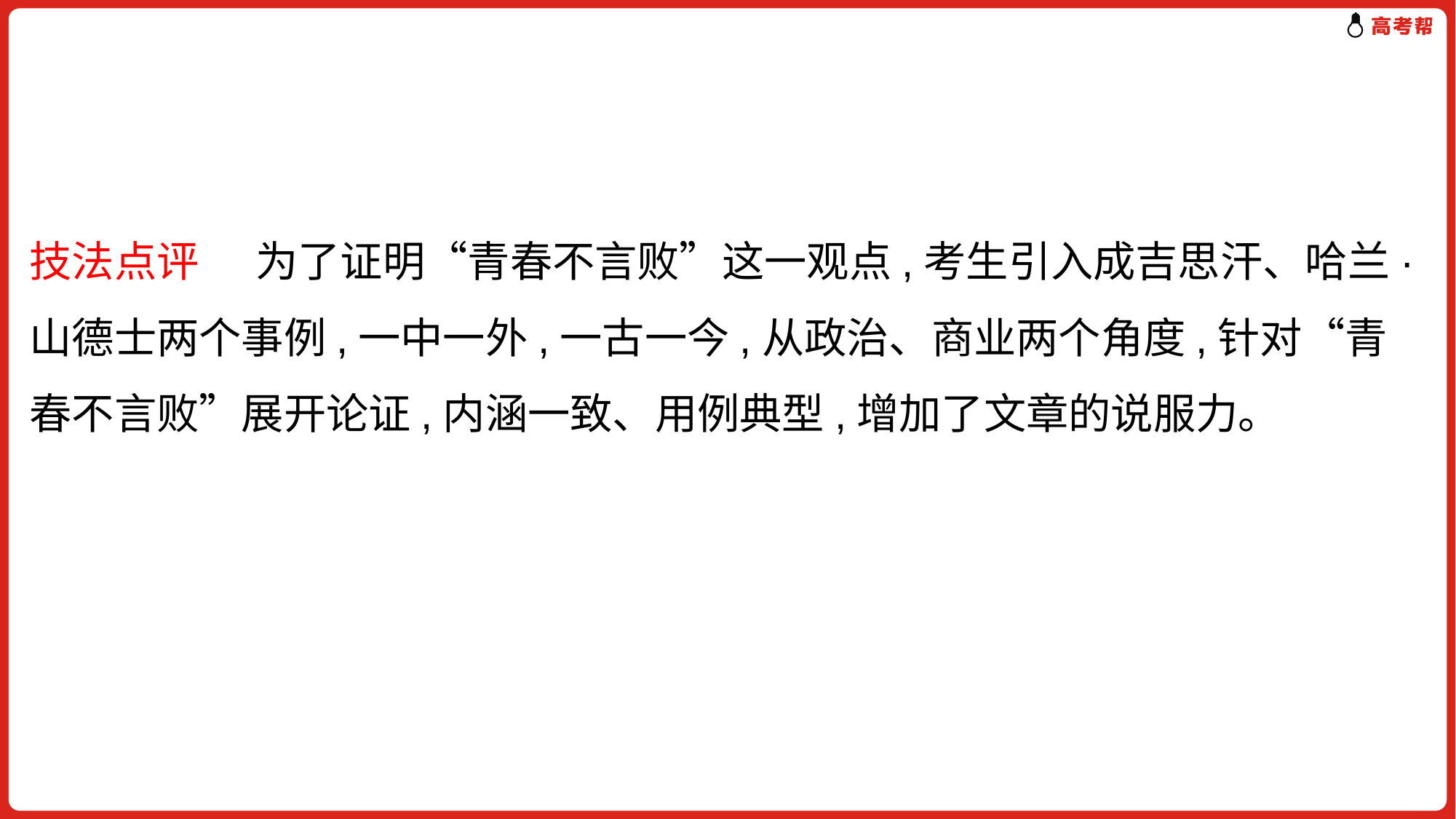

技法点评      为了证明“青春不言败”这一观点,考生引入成吉思汗、哈兰·山德士两个事例,一中一外,一古一今,从政治、商业两个角度,针对“青春不言败”展开论证,内涵一致、用例典型,增加了文章的说服力。